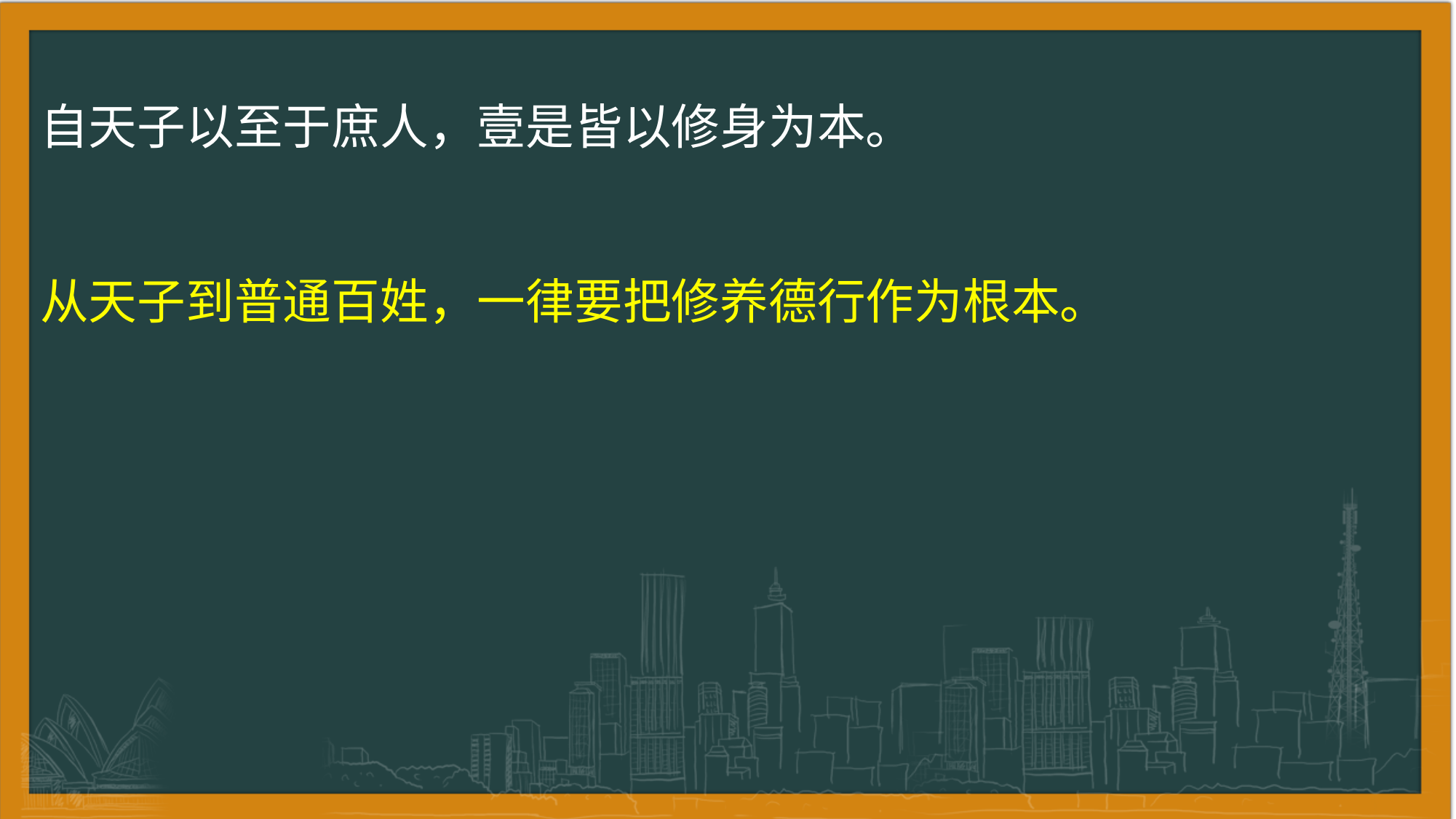

自天子以至于庶人，壹是皆以修身为本。

从天子到普通百姓，一律要把修养德行作为根本。